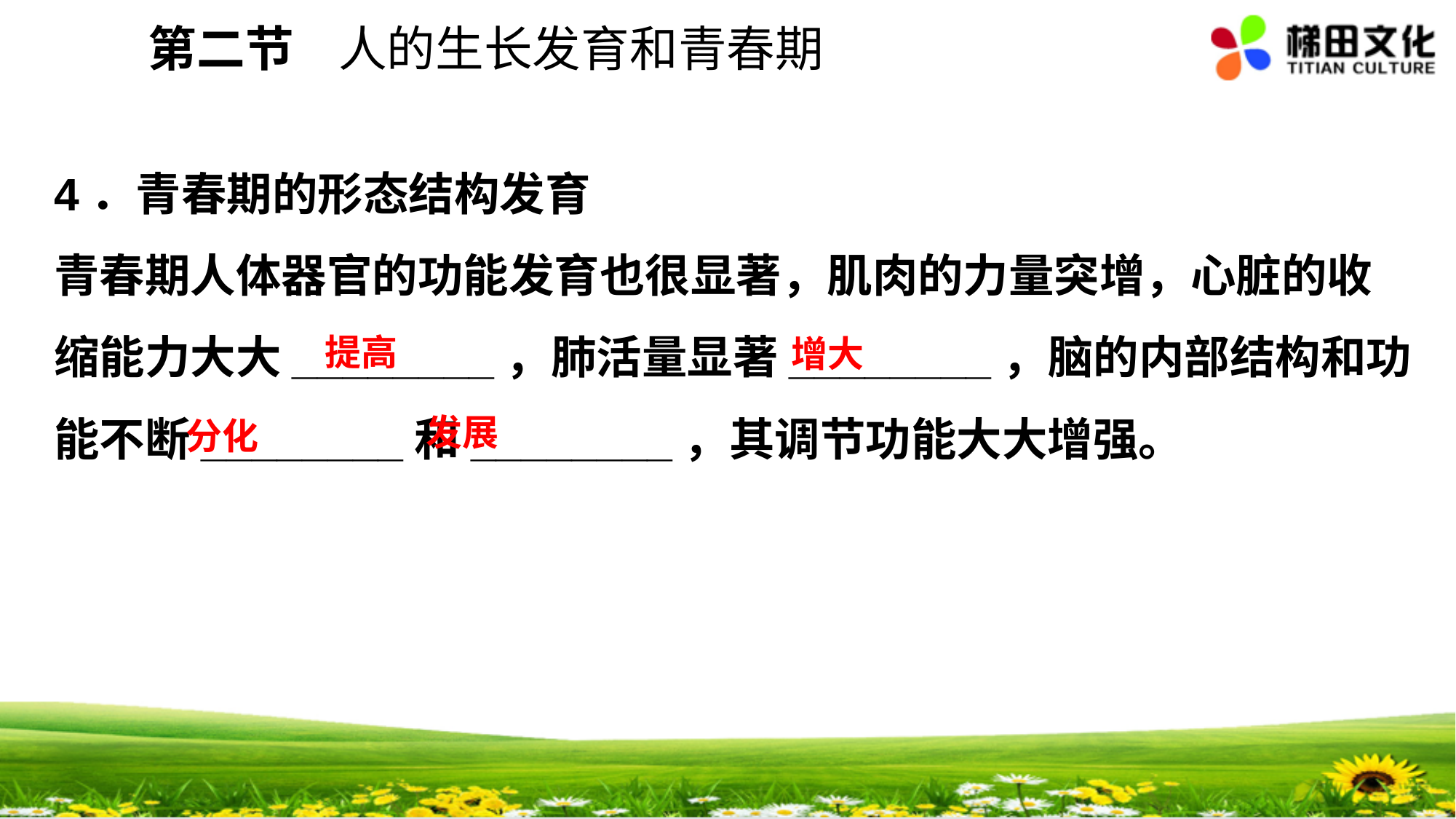

第二节    人的生长发育和青春期
4．青春期的形态结构发育
青春期人体器官的功能发育也很显著，肌肉的力量突增，心脏的收缩能力大大________，肺活量显著________，脑的内部结构和功能不断________和________，其调节功能大大增强。
提高
增大
发展
分化